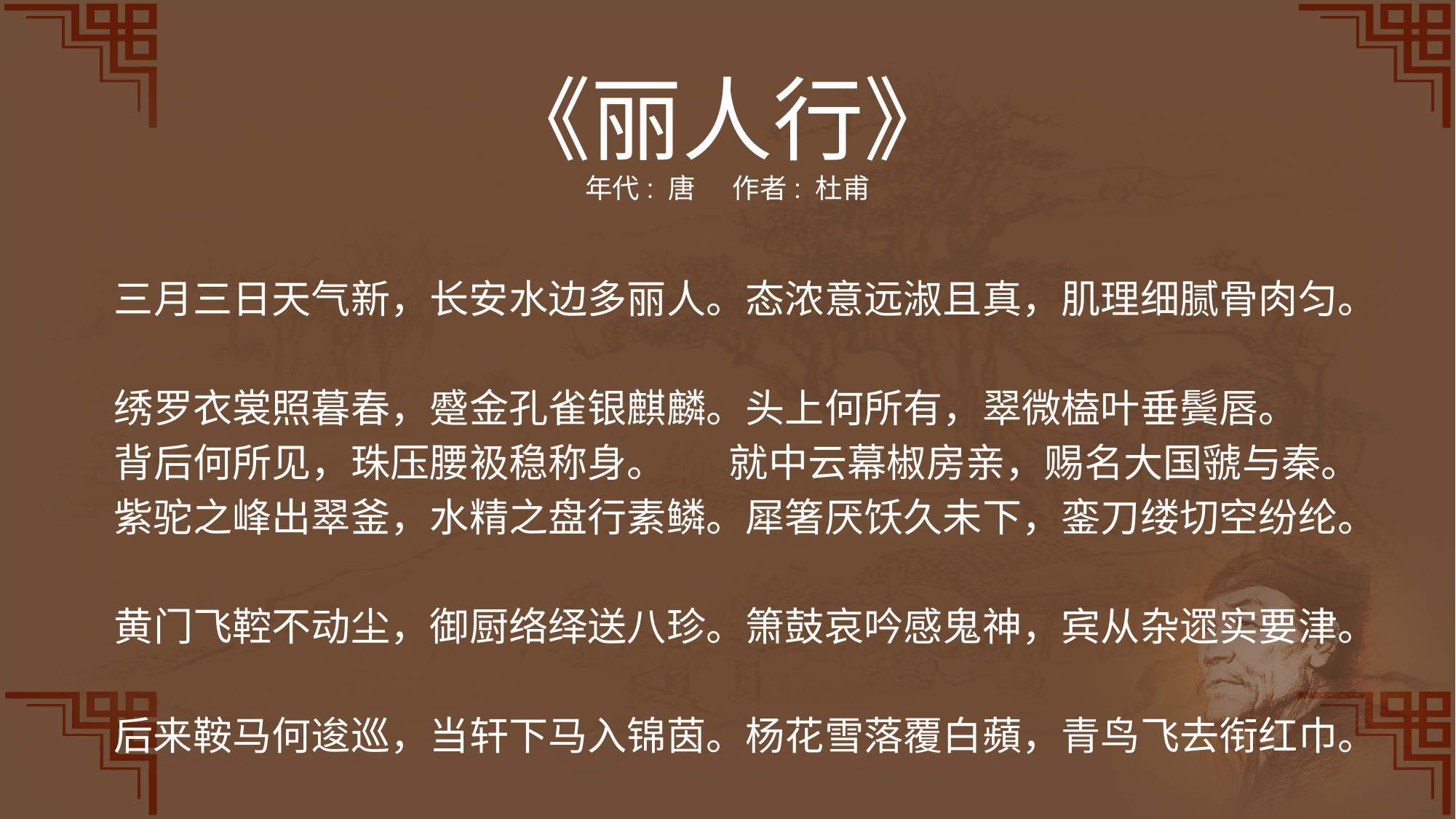

《丽人行》
年代: 唐      作者: 杜甫
三月三日天气新，长安水边多丽人。态浓意远淑且真，肌理细腻骨肉匀。
绣罗衣裳照暮春，蹙金孔雀银麒麟。头上何所有，翠微榼叶垂鬓唇。
背后何所见，珠压腰衱稳称身。       就中云幕椒房亲，赐名大国虢与秦。
紫驼之峰出翠釜，水精之盘行素鳞。犀箸厌饫久未下，銮刀缕切空纷纶。
黄门飞鞚不动尘，御厨络绎送八珍。箫鼓哀吟感鬼神，宾从杂遝实要津。
后来鞍马何逡巡，当轩下马入锦茵。杨花雪落覆白蘋，青鸟飞去衔红巾。
炙手可热势绝伦，慎莫近前丞相嗔。
.